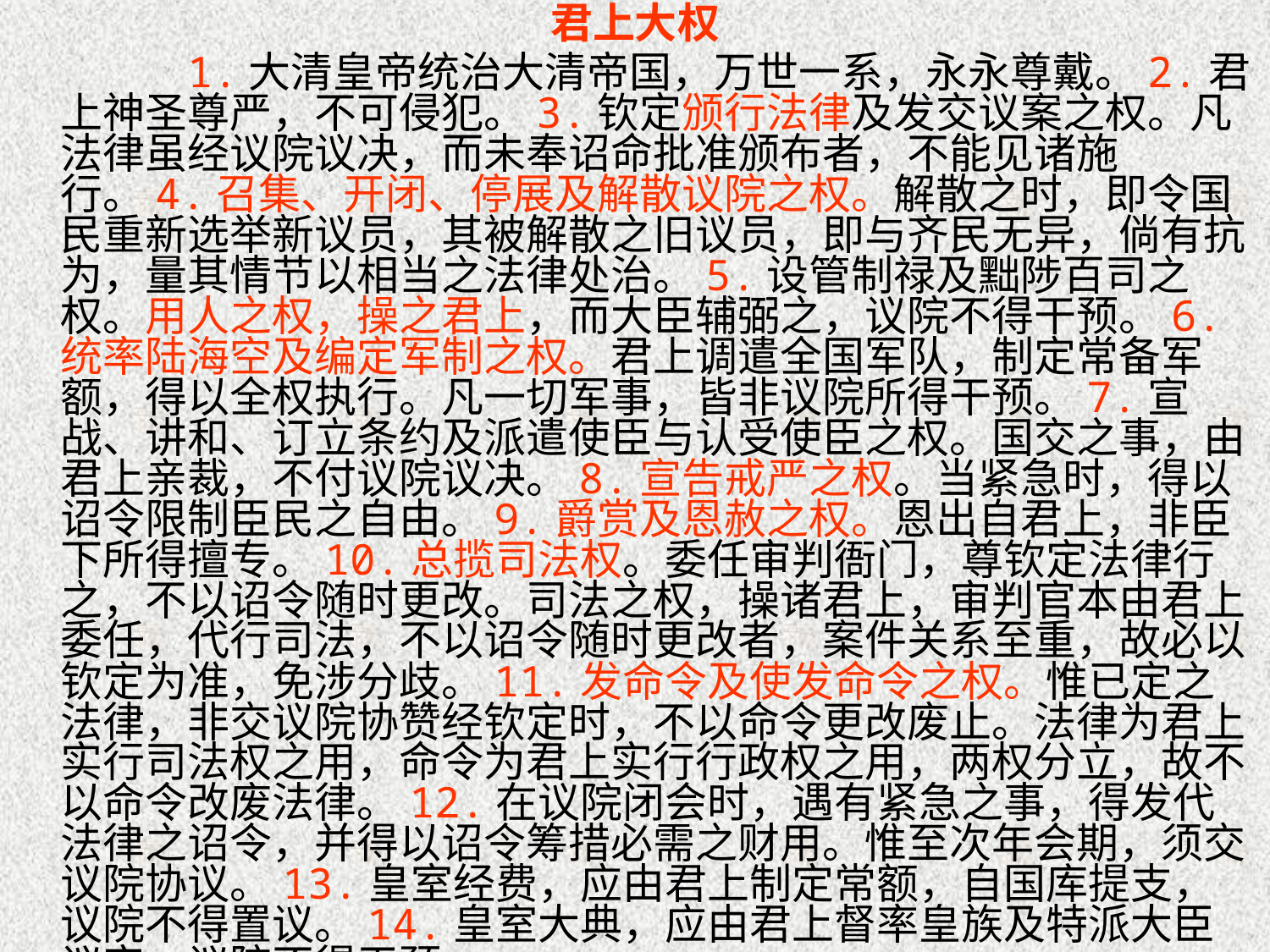

君上大权
		1.大清皇帝统治大清帝国，万世一系，永永尊戴。2.君上神圣尊严，不可侵犯。3.钦定颁行法律及发交议案之权。凡法律虽经议院议决，而未奉诏命批准颁布者，不能见诸施行。4.召集、开闭、停展及解散议院之权。解散之时，即令国民重新选举新议员，其被解散之旧议员，即与齐民无异，倘有抗为，量其情节以相当之法律处治。5.设管制禄及黜陟百司之权。用人之权，操之君上，而大臣辅弼之，议院不得干预。6.统率陆海空及编定军制之权。君上调遣全国军队，制定常备军额，得以全权执行。凡一切军事，皆非议院所得干预。7.宣战、讲和、订立条约及派遣使臣与认受使臣之权。国交之事，由君上亲裁，不付议院议决。8.宣告戒严之权。当紧急时，得以诏令限制臣民之自由。9.爵赏及恩赦之权。恩出自君上，非臣下所得擅专。10.总揽司法权。委任审判衙门，尊钦定法律行之，不以诏令随时更改。司法之权，操诸君上，审判官本由君上委任，代行司法，不以诏令随时更改者，案件关系至重，故必以钦定为准，免涉分歧。11.发命令及使发命令之权。惟已定之法律，非交议院协赞经钦定时，不以命令更改废止。法律为君上实行司法权之用，命令为君上实行行政权之用，两权分立，故不以命令改废法律。12.在议院闭会时，遇有紧急之事，得发代法律之诏令，并得以诏令筹措必需之财用。惟至次年会期，须交议院协议。13.皇室经费，应由君上制定常额，自国库提支，议院不得置议。14.皇室大典，应由君上督率皇族及特派大臣议定，议院不得干预。